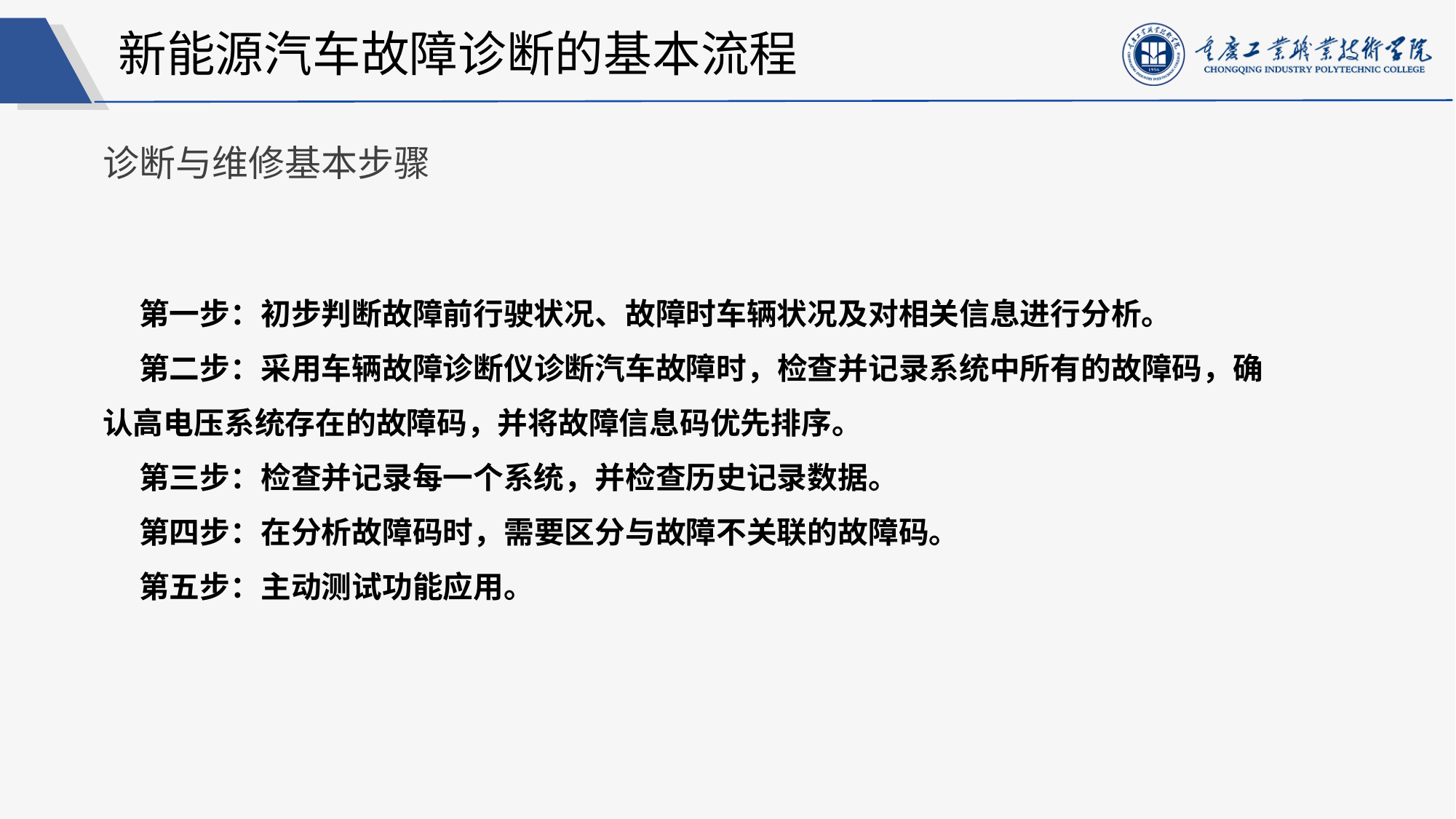

新能源汽车故障诊断的基本流程
诊断与维修基本步骤
第一步：初步判断故障前行驶状况、故障时车辆状况及对相关信息进行分析。
第二步：采用车辆故障诊断仪诊断汽车故障时，检查并记录系统中所有的故障码，确认高电压系统存在的故障码，并将故障信息码优先排序。
第三步：检查并记录每一个系统，并检查历史记录数据。
第四步：在分析故障码时，需要区分与故障不关联的故障码。
第五步：主动测试功能应用。